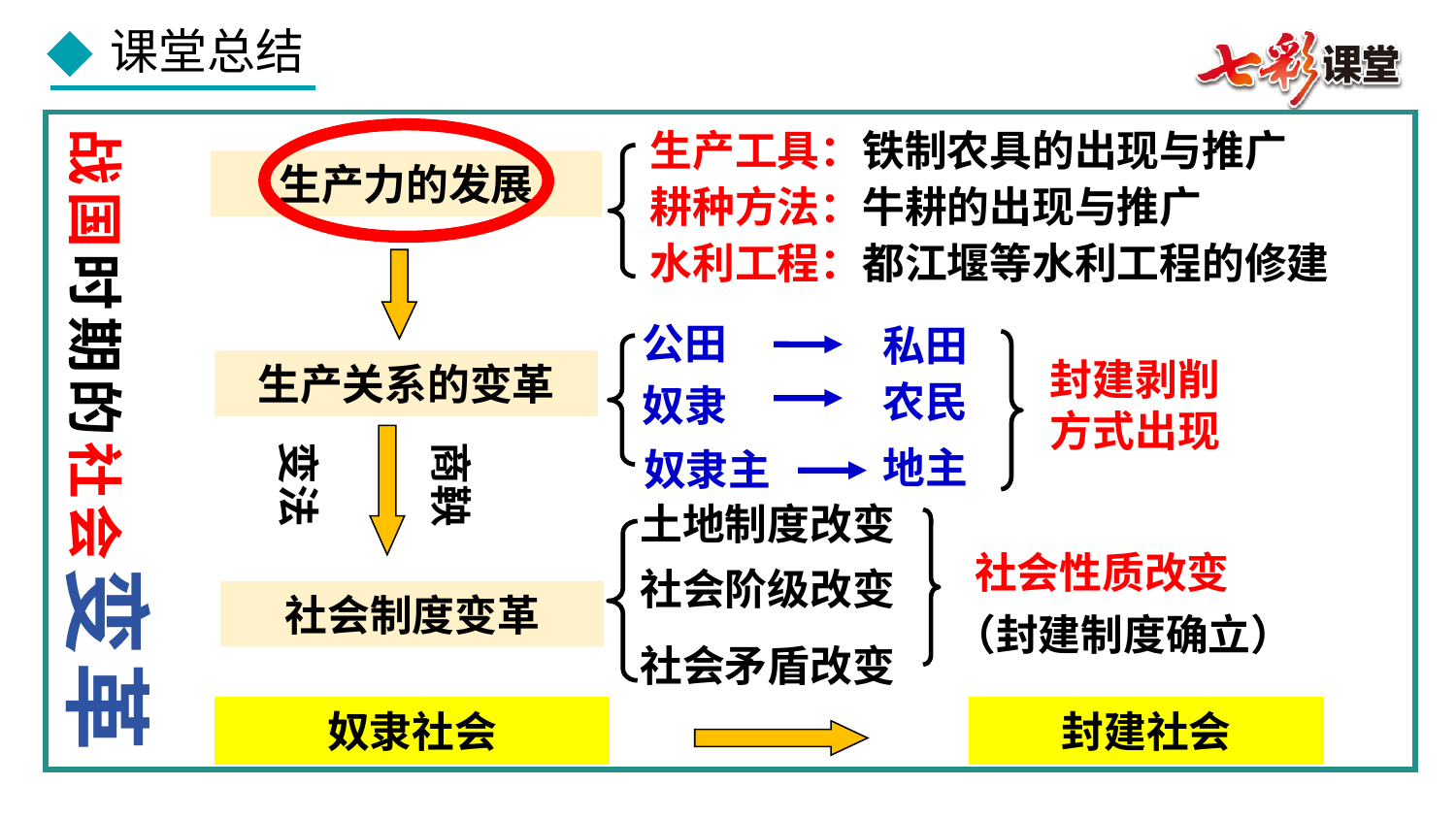

战国时期的社会变革
生产工具：铁制农具的出现与推广

生产力的发展
耕种方法：牛耕的出现与推广
水利工程：都江堰等水利工程的修建

公田
私田

封建剥削方式出现
生产关系的变革
农民
奴隶

地主
商鞅
变法
奴隶主

土地制度改变

社会性质改变

社会阶级改变
社会制度变革
（封建制度确立）
社会矛盾改变

奴隶社会
封建社会